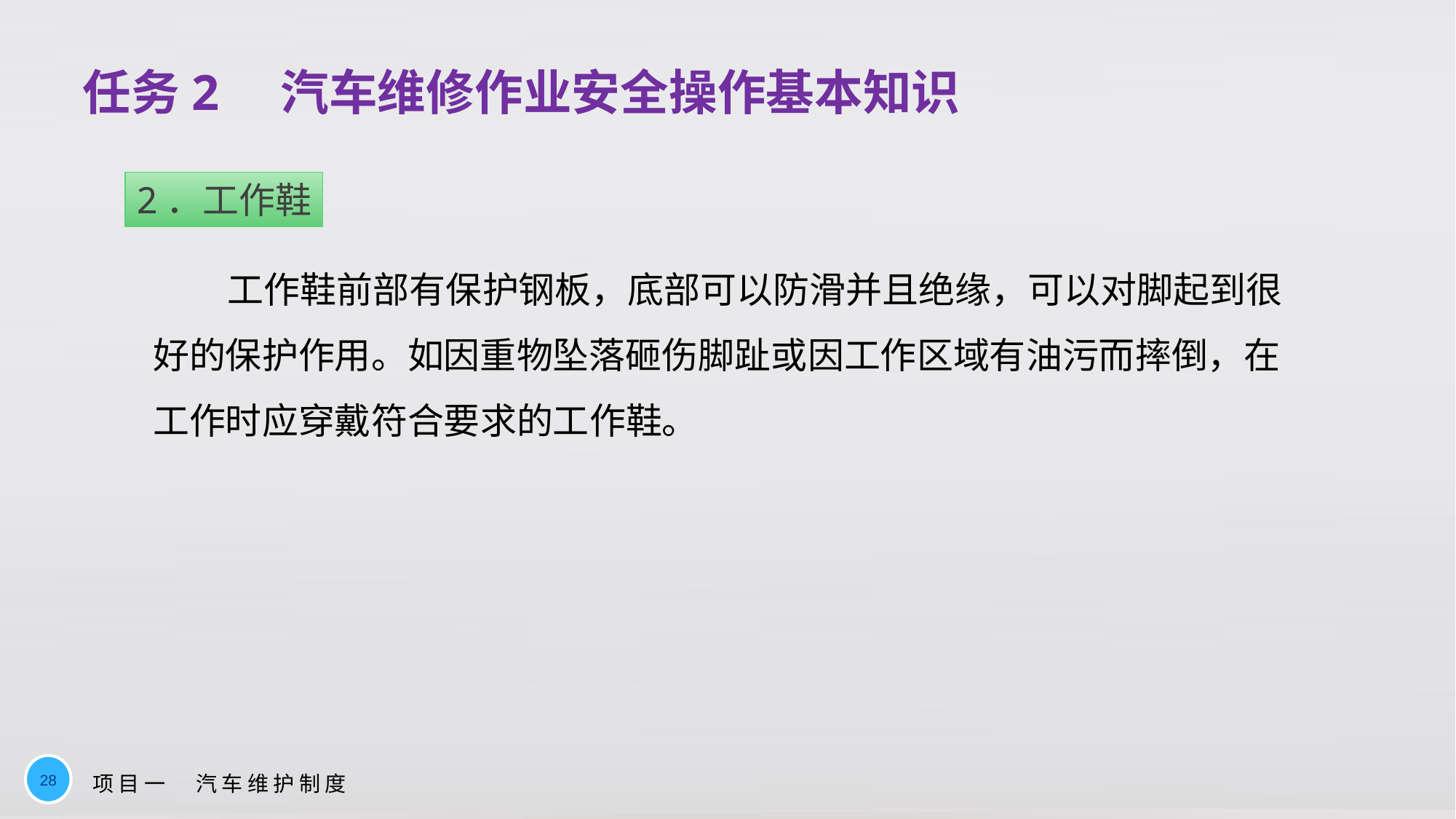

# 任务2　汽车维修作业安全操作基本知识
2．工作鞋
工作鞋前部有保护钢板，底部可以防滑并且绝缘，可以对脚起到很好的保护作用。如因重物坠落砸伤脚趾或因工作区域有油污而摔倒，在工作时应穿戴符合要求的工作鞋。
28